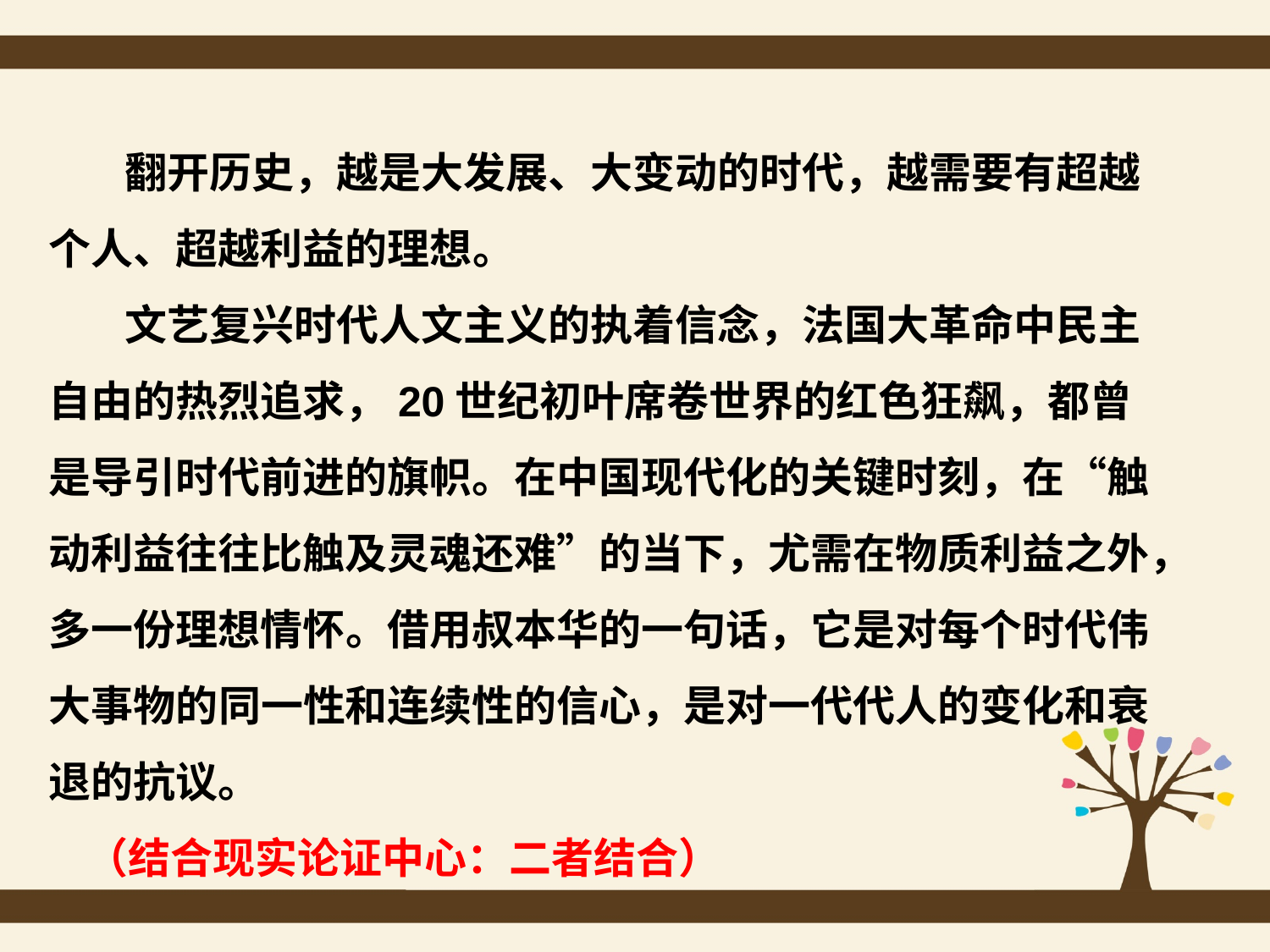

翻开历史，越是大发展、大变动的时代，越需要有超越个人、超越利益的理想。
   文艺复兴时代人文主义的执着信念，法国大革命中民主自由的热烈追求，20世纪初叶席卷世界的红色狂飙，都曾是导引时代前进的旗帜。在中国现代化的关键时刻，在“触动利益往往比触及灵魂还难”的当下，尤需在物质利益之外，多一份理想情怀。借用叔本华的一句话，它是对每个时代伟大事物的同一性和连续性的信心，是对一代代人的变化和衰退的抗议。
（结合现实论证中心：二者结合）